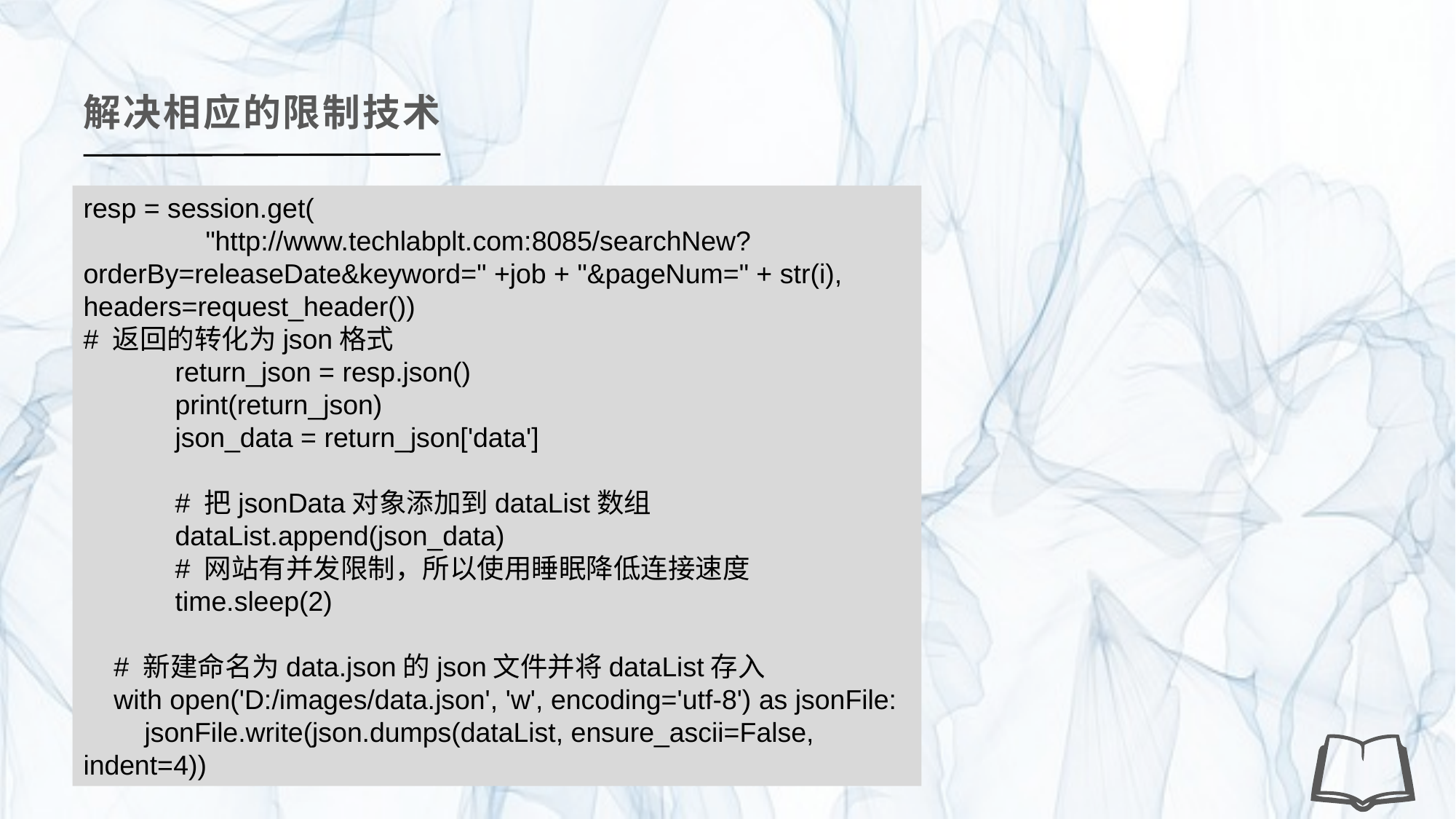

解决相应的限制技术
resp = session.get(
                "http://www.techlabplt.com:8085/searchNew?orderBy=releaseDate&keyword=" +job + "&pageNum=" + str(i), headers=request_header())
# 返回的转化为json格式
            return_json = resp.json()
            print(return_json)
            json_data = return_json['data']

            # 把jsonData对象添加到dataList数组
            dataList.append(json_data)
            # 网站有并发限制，所以使用睡眠降低连接速度
            time.sleep(2)

    # 新建命名为data.json的json文件并将dataList存入
    with open('D:/images/data.json', 'w', encoding='utf-8') as jsonFile:
        jsonFile.write(json.dumps(dataList, ensure_ascii=False, indent=4))

41